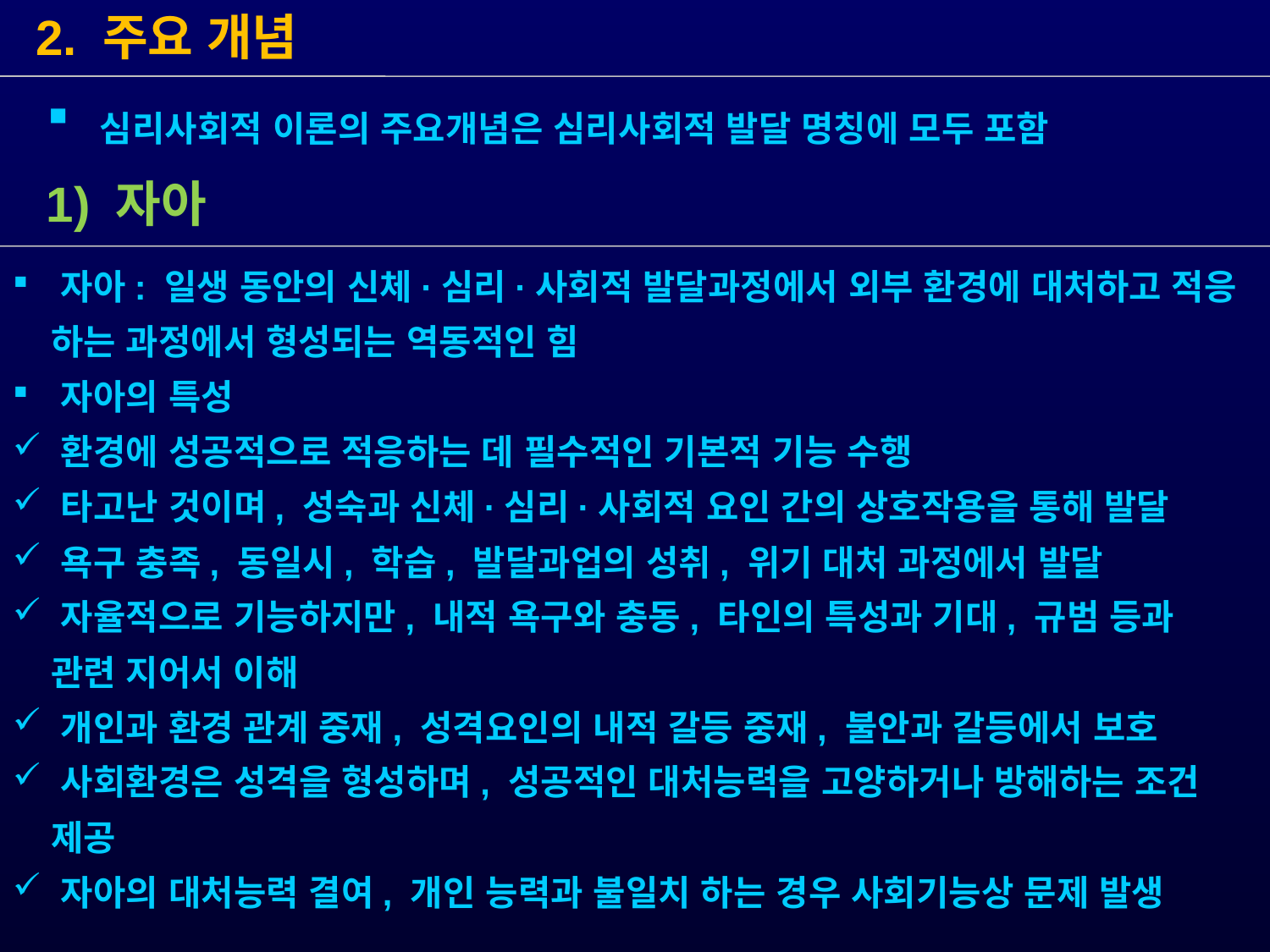

2. 주요 개념

  1) 자아

 자아: 일생 동안의 신체·심리·사회적 발달과정에서 외부 환경에 대처하고 적응
   하는 과정에서 형성되는 역동적인 힘
 자아의 특성
 환경에 성공적으로 적응하는 데 필수적인 기본적 기능 수행
 타고난 것이며, 성숙과 신체·심리·사회적 요인 간의 상호작용을 통해 발달
 욕구 충족, 동일시, 학습, 발달과업의 성취, 위기 대처 과정에서 발달
 자율적으로 기능하지만, 내적 욕구와 충동, 타인의 특성과 기대, 규범 등과
   관련 지어서 이해
 개인과 환경 관계 중재, 성격요인의 내적 갈등 중재, 불안과 갈등에서 보호
 사회환경은 성격을 형성하며, 성공적인 대처능력을 고양하거나 방해하는 조건
   제공
 자아의 대처능력 결여, 개인 능력과 불일치 하는 경우 사회기능상 문제 발생
 심리사회적 이론의 주요개념은 심리사회적 발달 명칭에 모두 포함